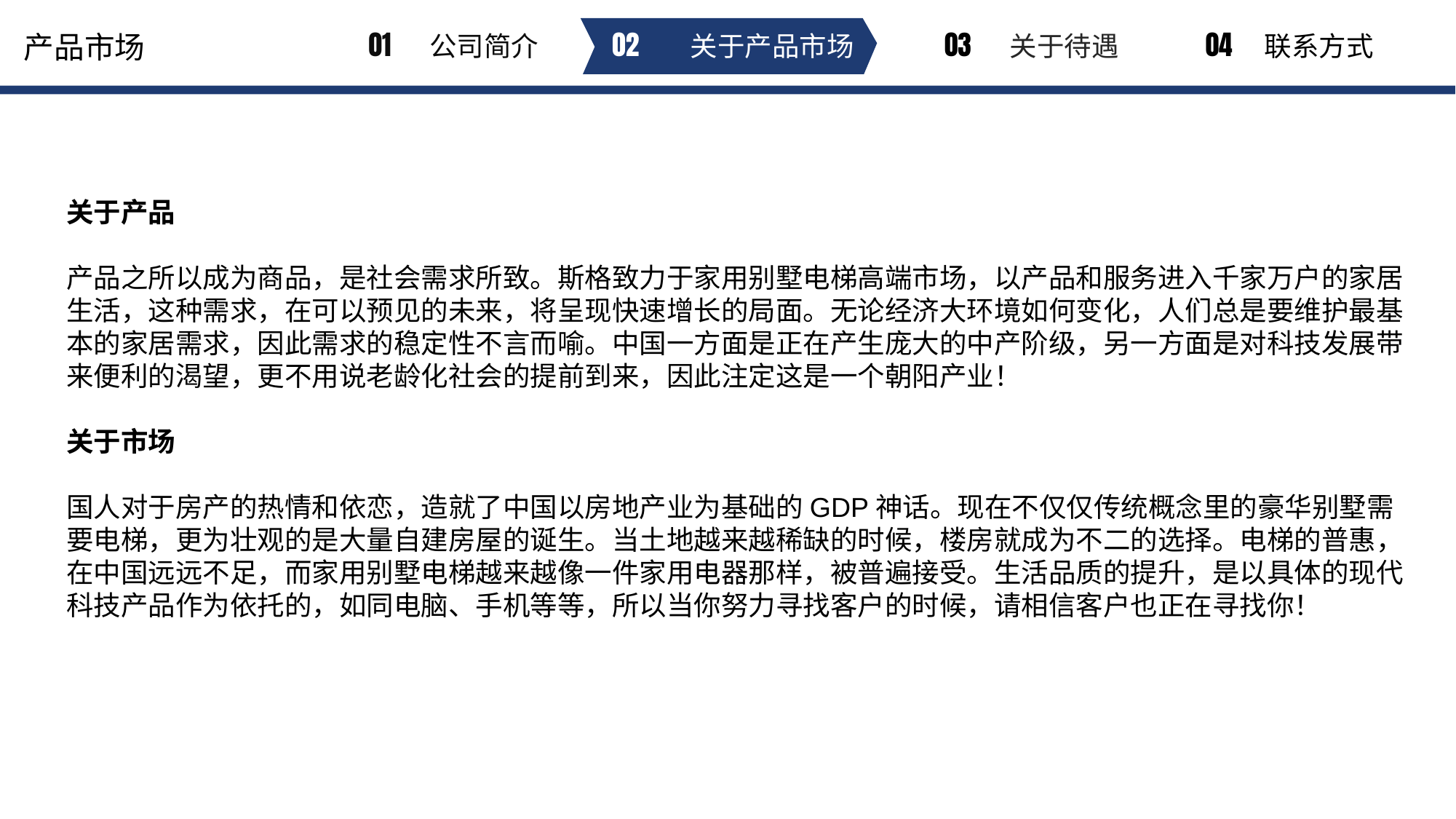

产品市场
01     公司简介
02       关于产品市场
03     关于待遇
04    联系方式

关于产品 产品之所以成为商品，是社会需求所致。斯格致力于家用别墅电梯高端市场，以产品和服务进入千家万户的家居生活，这种需求，在可以预见的未来，将呈现快速增长的局面。无论经济大环境如何变化，人们总是要维护最基本的家居需求，因此需求的稳定性不言而喻。中国一方面是正在产生庞大的中产阶级，另一方面是对科技发展带来便利的渴望，更不用说老龄化社会的提前到来，因此注定这是一个朝阳产业！ 关于市场 国人对于房产的热情和依恋，造就了中国以房地产业为基础的GDP神话。现在不仅仅传统概念里的豪华别墅需要电梯，更为壮观的是大量自建房屋的诞生。当土地越来越稀缺的时候，楼房就成为不二的选择。电梯的普惠，在中国远远不足，而家用别墅电梯越来越像一件家用电器那样，被普遍接受。生活品质的提升，是以具体的现代科技产品作为依托的，如同电脑、手机等等，所以当你努力寻找客户的时候，请相信客户也正在寻找你！